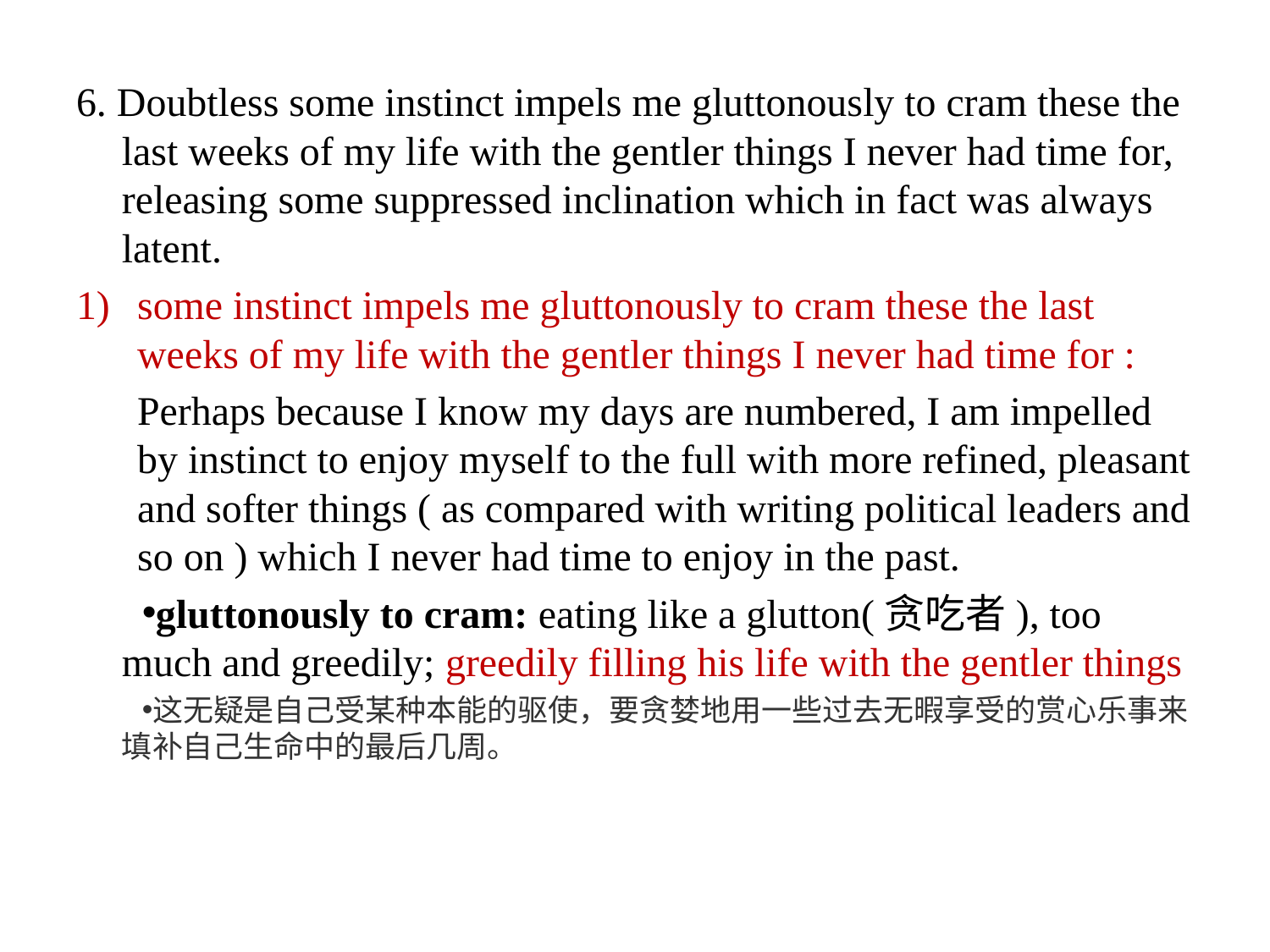

6. Doubtless some instinct impels me gluttonously to cram these the last weeks of my life with the gentler things I never had time for, releasing some suppressed inclination which in fact was always latent.
some instinct impels me gluttonously to cram these the last weeks of my life with the gentler things I never had time for :
      Perhaps because I know my days are numbered, I am impelled by instinct to enjoy myself to the full with more refined, pleasant and softer things ( as compared with writing political leaders and so on ) which I never had time to enjoy in the past.
gluttonously to cram: eating like a glutton(贪吃者), too much and greedily; greedily filling his life with the gentler things
这无疑是自己受某种本能的驱使，要贪婪地用一些过去无暇享受的赏心乐事来填补自己生命中的最后几周。